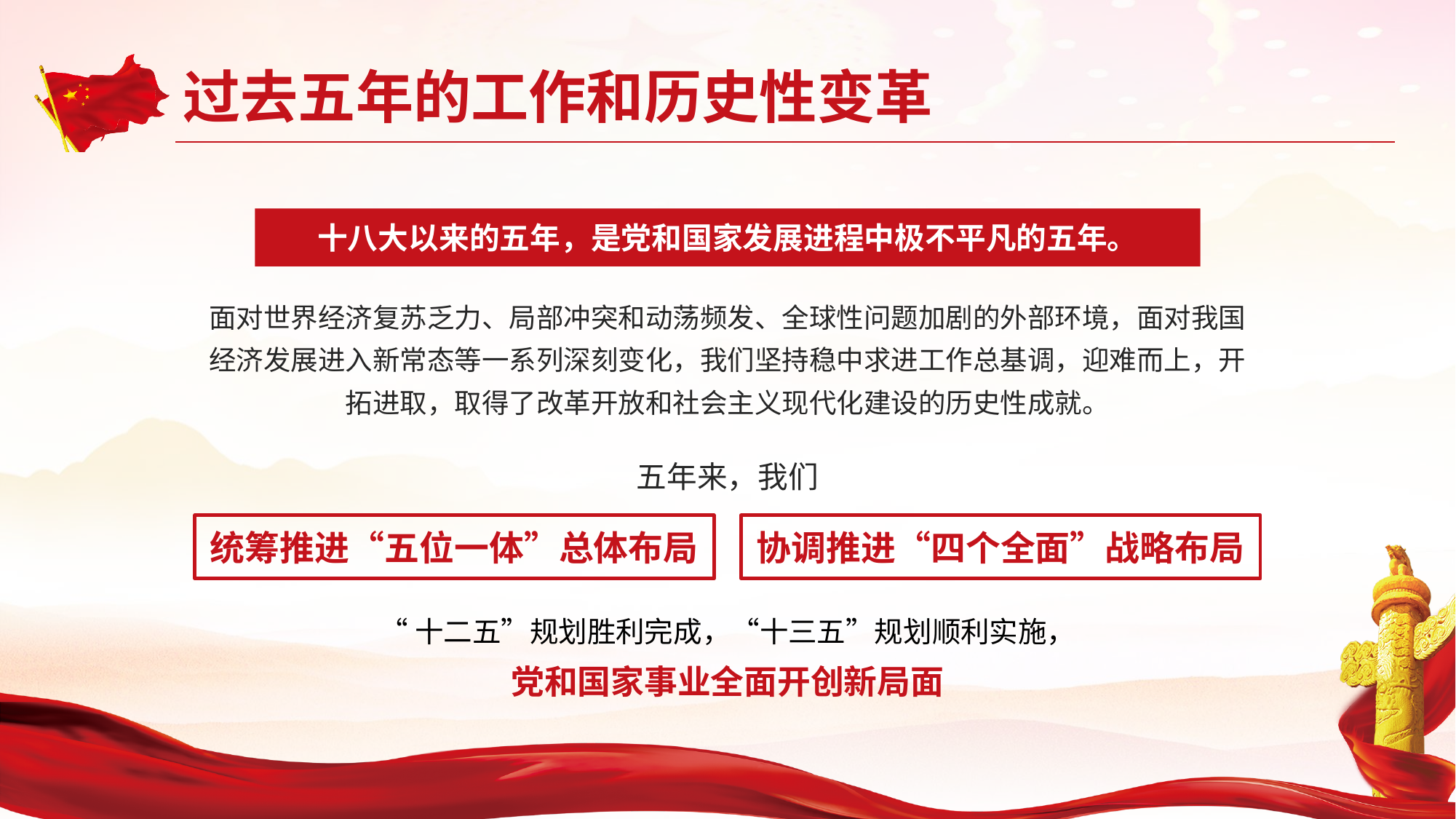

十八大以来的五年，是党和国家发展进程中极不平凡的五年。
面对世界经济复苏乏力、局部冲突和动荡频发、全球性问题加剧的外部环境，面对我国经济发展进入新常态等一系列深刻变化，我们坚持稳中求进工作总基调，迎难而上，开拓进取，取得了改革开放和社会主义现代化建设的历史性成就。
五年来，我们
统筹推进“五位一体”总体布局
协调推进“四个全面”战略布局
“十二五”规划胜利完成，“十三五”规划顺利实施，
党和国家事业全面开创新局面